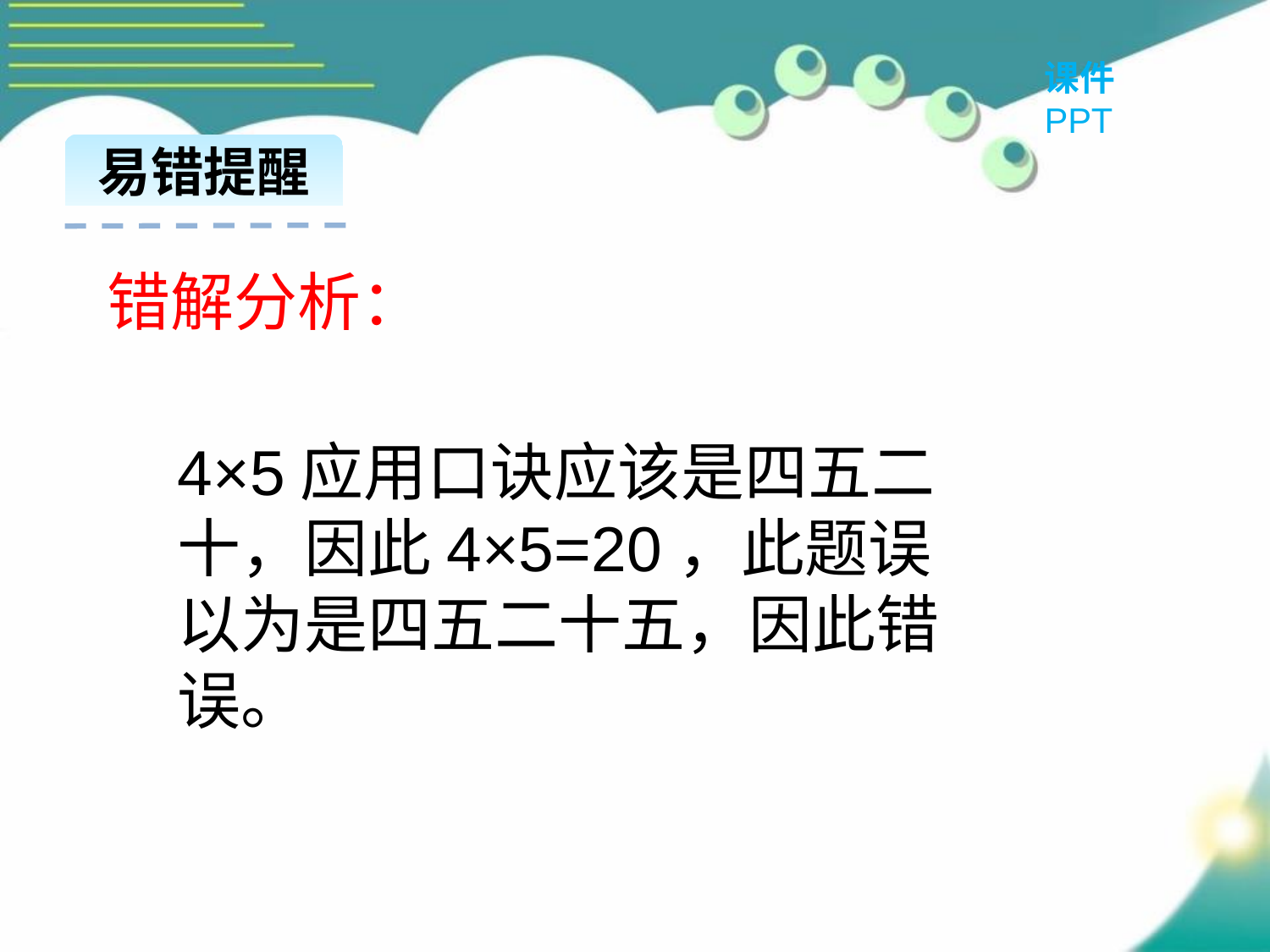

课件PPT
易错提醒

错解分析：
4×5应用口诀应该是四五二十，因此4×5=20，此题误以为是四五二十五，因此错误。